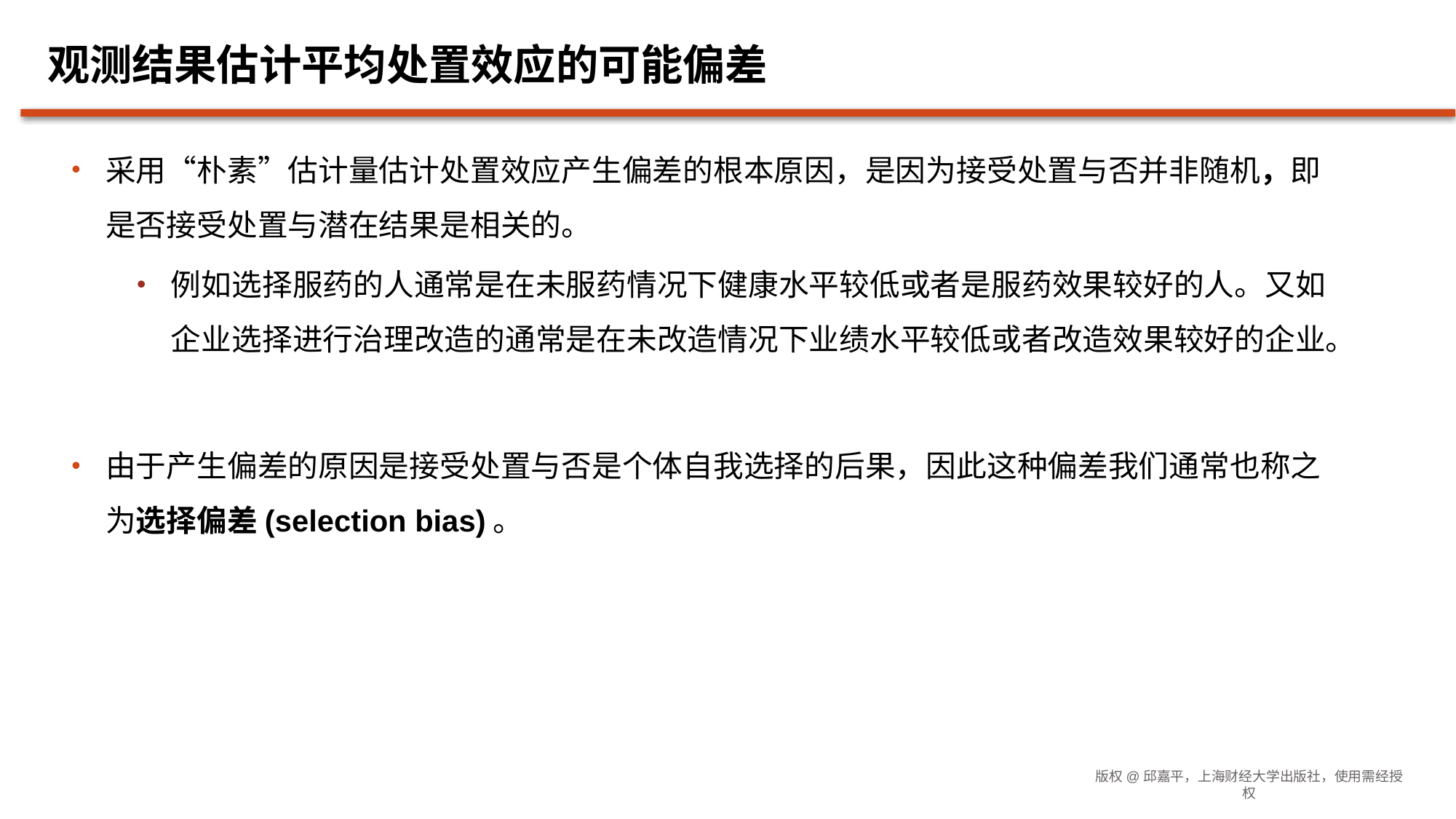

# 观测结果估计平均处置效应的可能偏差
采用“朴素”估计量估计处置效应产生偏差的根本原因，是因为接受处置与否并非随机，即是否接受处置与潜在结果是相关的。
例如选择服药的人通常是在未服药情况下健康水平较低或者是服药效果较好的人。又如企业选择进行治理改造的通常是在未改造情况下业绩水平较低或者改造效果较好的企业。

由于产生偏差的原因是接受处置与否是个体自我选择的后果，因此这种偏差我们通常也称之为选择偏差(selection bias)。

版权@邱嘉平，上海财经大学出版社，使用需经授权